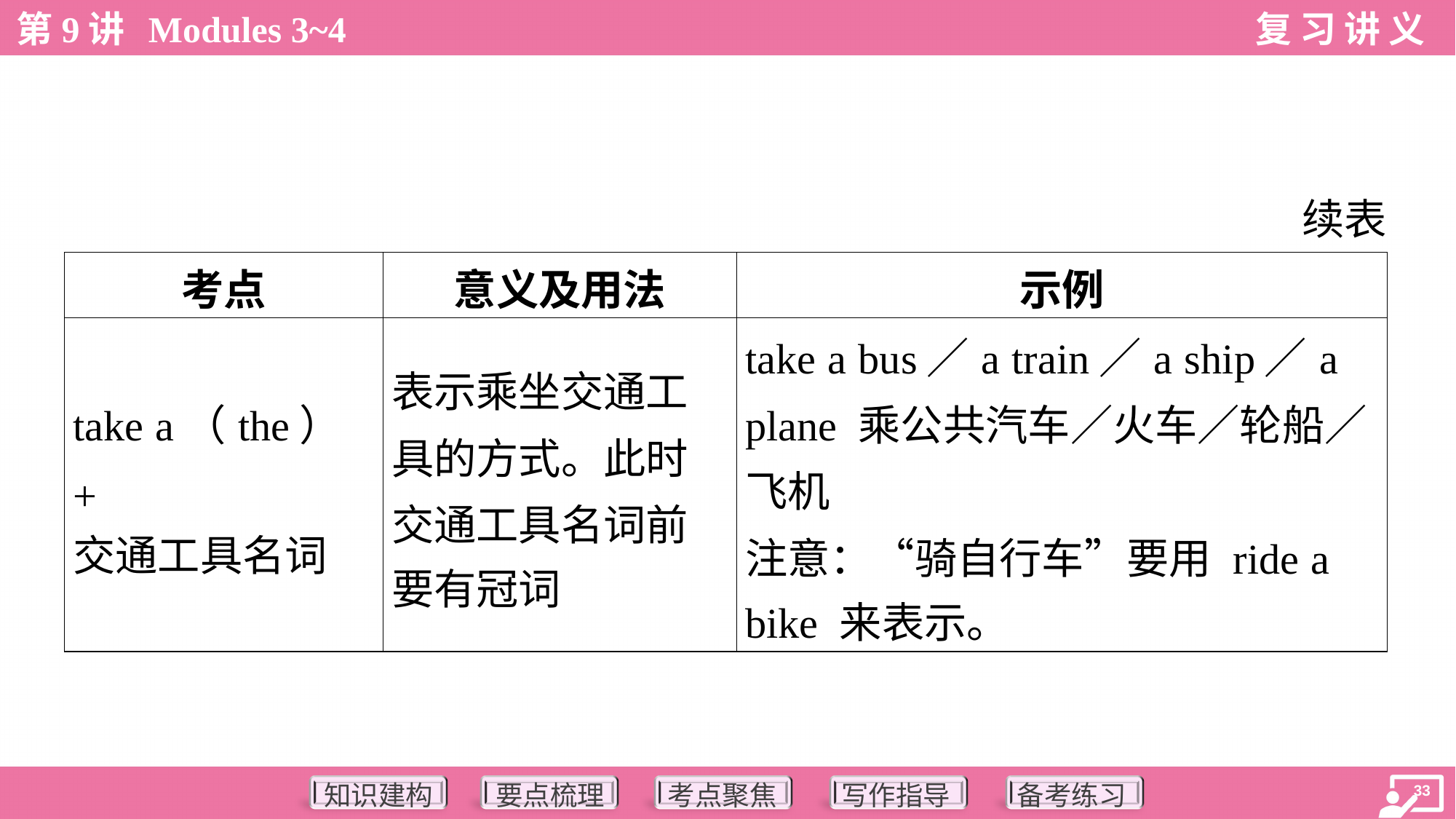

续表
| 考点 | 意义及用法 | 示例 |
| --- | --- | --- |
| take a（the）+ 交通工具名词 | 表示乘坐交通工 具的方式。此时 交通工具名词前 要有冠词 | take a bus／a train／a ship／a plane 乘公共汽车／火车／轮船／ 飞机 注意：“骑自行车”要用 ride a bike 来表示。 |